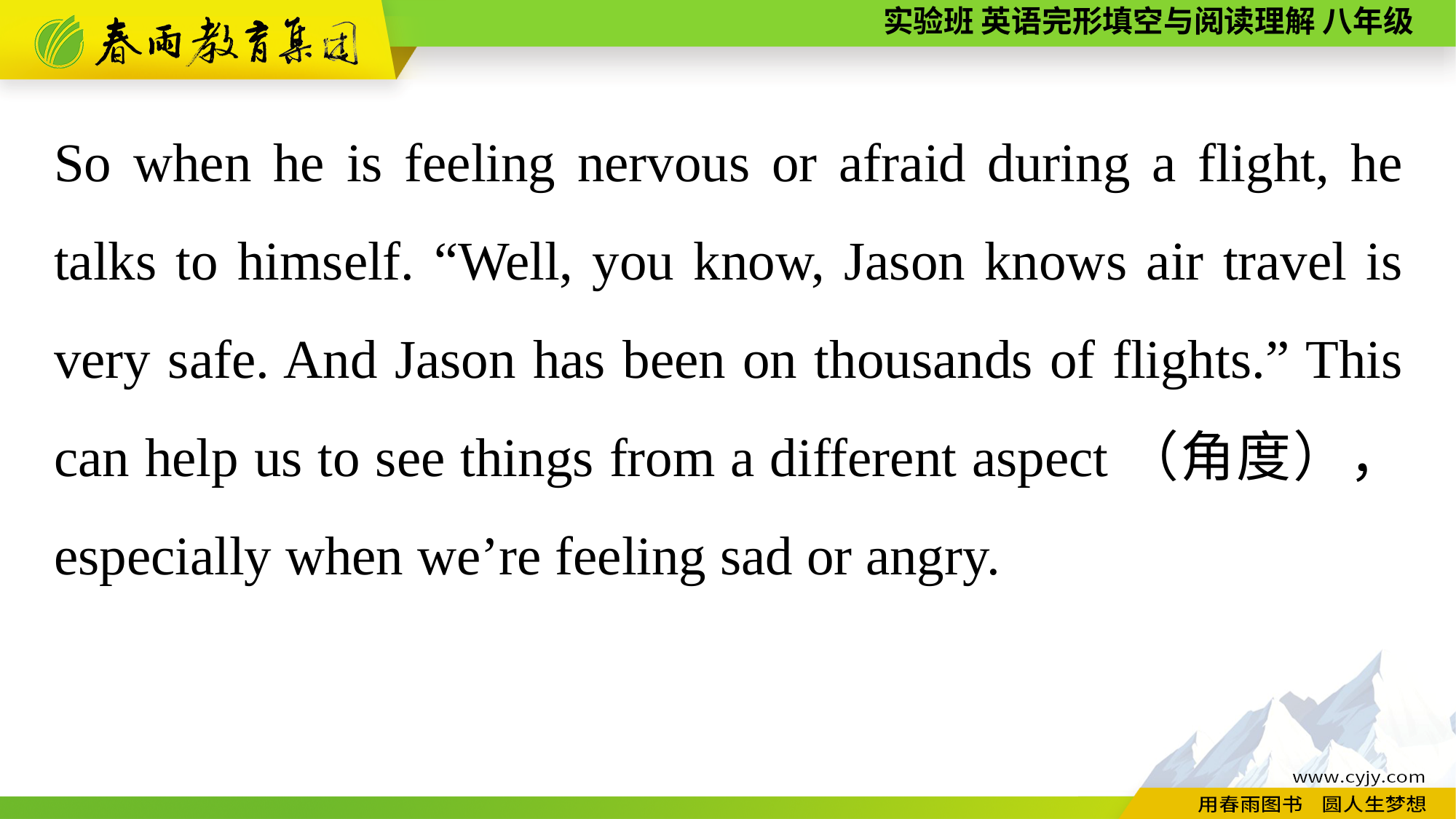

So when he is feeling nervous or afraid during a flight, he talks to himself. “Well, you know, Jason knows air travel is very safe. And Jason has been on thousands of flights.” This can help us to see things from a different aspect（角度）， especially when we’re feeling sad or angry.